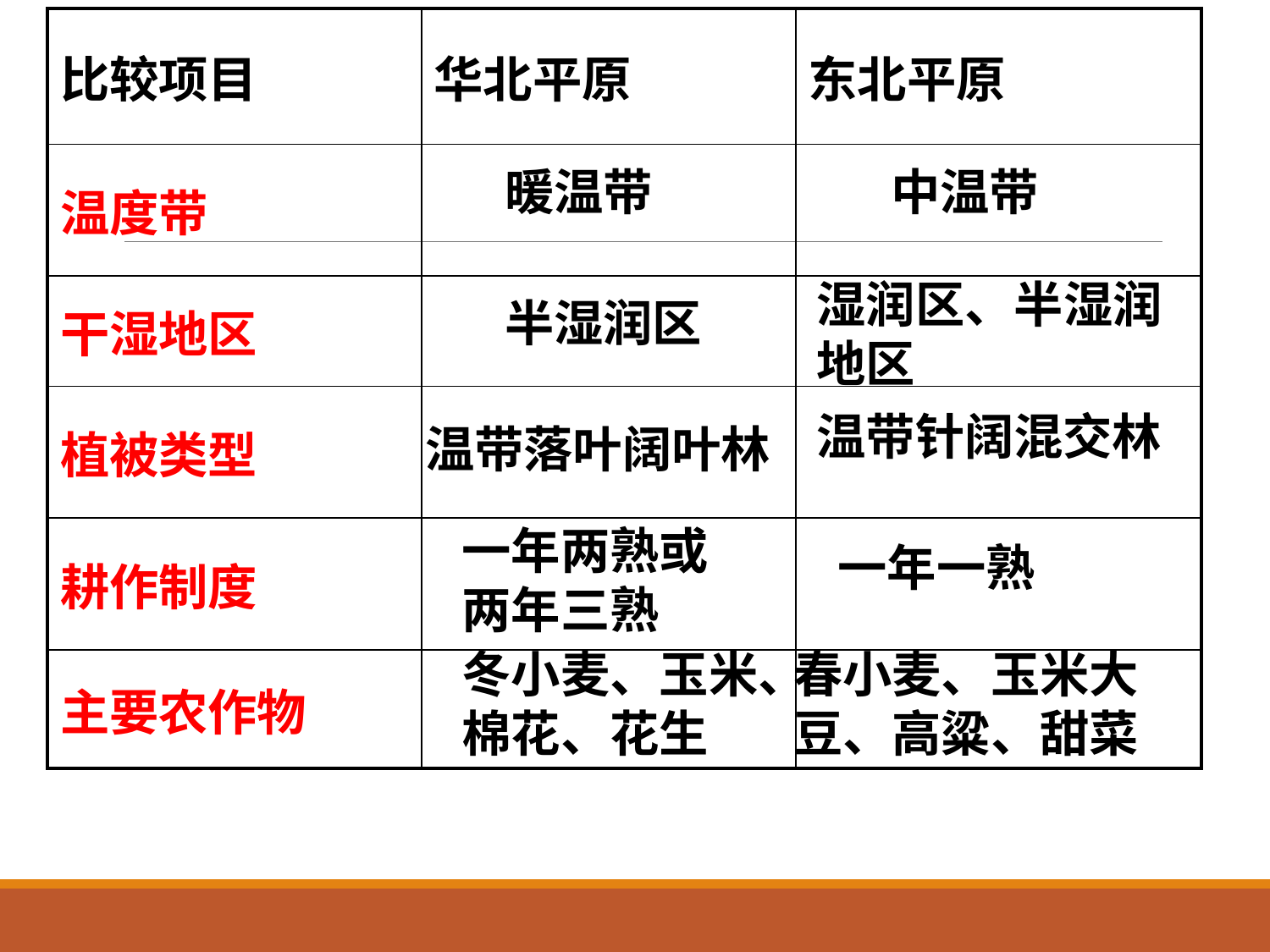

| 比较项目 | 华北平原 | 东北平原 |
| --- | --- | --- |
| 温度带 |  |  |
| 干湿地区 |  |  |
| 植被类型 |  |  |
| 耕作制度 |  |  |
| 主要农作物 |  |  |
暖温带
中温带
湿润区、半湿润地区
半湿润区
温带针阔混交林
温带落叶阔叶林
一年两熟或两年三熟
一年一熟
冬小麦、玉米、棉花、花生
春小麦、玉米大豆、高粱、甜菜